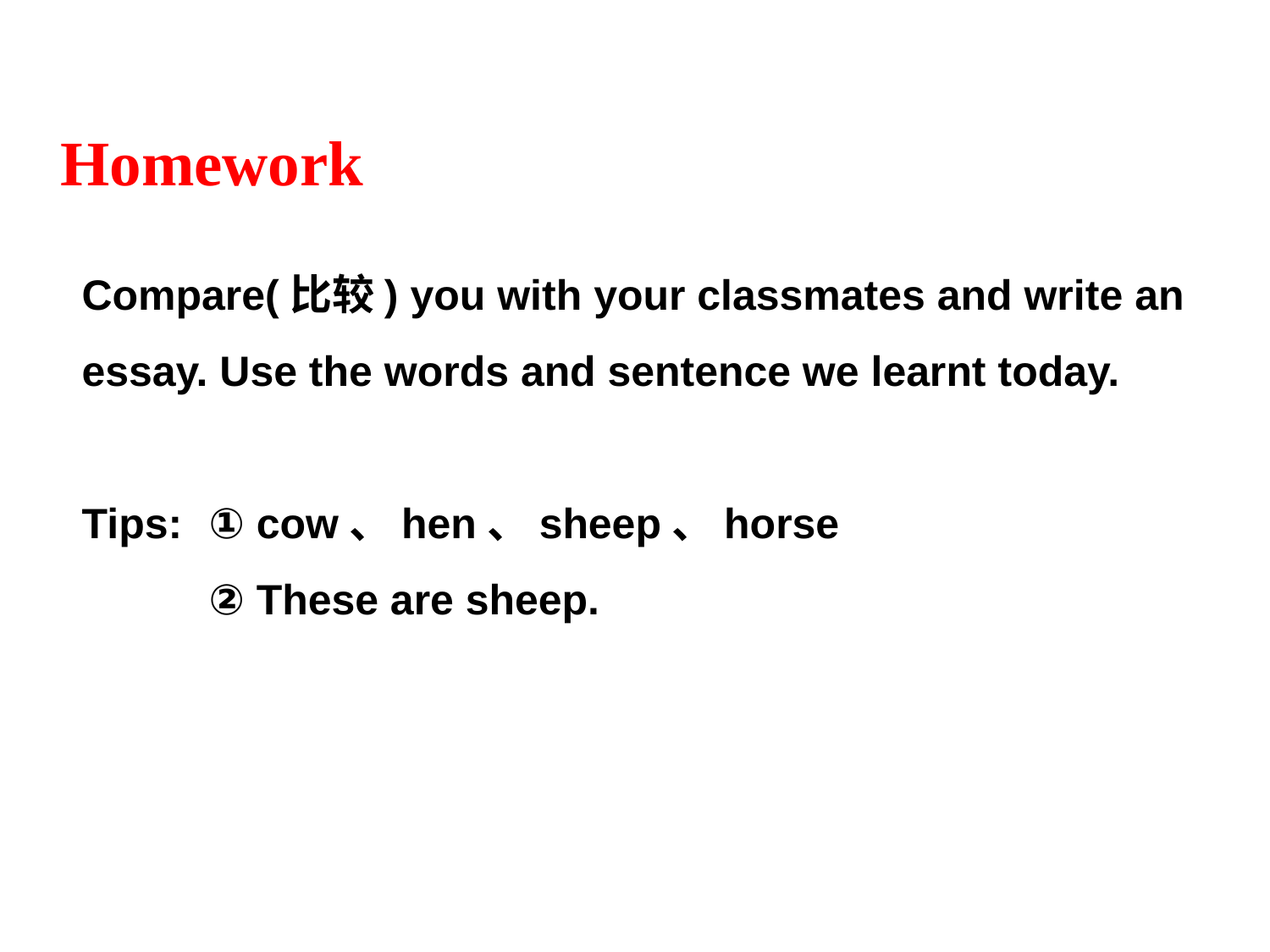

Homework
Compare(比较) you with your classmates and write an essay. Use the words and sentence we learnt today.

Tips: 	① cow、hen、sheep、horse
	② These are sheep.